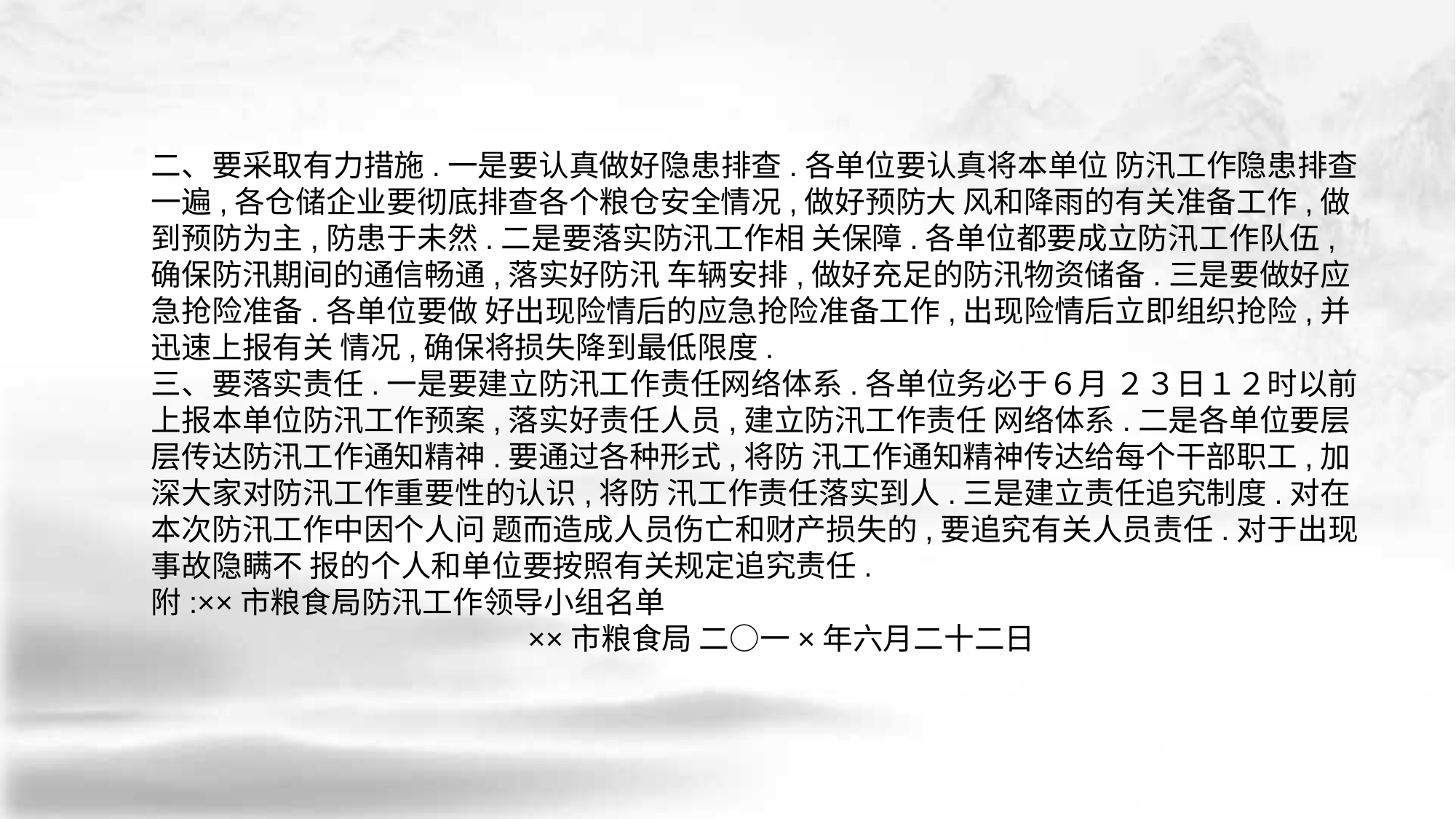

二、要采取有力措施.一是要认真做好隐患排查.各单位要认真将本单位 防汛工作隐患排查一遍,各仓储企业要彻底排查各个粮仓安全情况,做好预防大 风和降雨的有关准备工作,做到预防为主,防患于未然.二是要落实防汛工作相 关保障.各单位都要成立防汛工作队伍,确保防汛期间的通信畅通,落实好防汛 车辆安排,做好充足的防汛物资储备.三是要做好应急抢险准备.各单位要做 好出现险情后的应急抢险准备工作,出现险情后立即组织抢险,并迅速上报有关 情况,确保将损失降到最低限度.
三、要落实责任.一是要建立防汛工作责任网络体系.各单位务必于６月 ２３日１２时以前上报本单位防汛工作预案,落实好责任人员,建立防汛工作责任 网络体系.二是各单位要层层传达防汛工作通知精神.要通过各种形式,将防 汛工作通知精神传达给每个干部职工,加深大家对防汛工作重要性的认识,将防 汛工作责任落实到人.三是建立责任追究制度.对在本次防汛工作中因个人问 题而造成人员伤亡和财产损失的,要追究有关人员责任.对于出现事故隐瞒不 报的个人和单位要按照有关规定追究责任.
附:××市粮食局防汛工作领导小组名单
                                             ××市粮食局 二○一×年六月二十二日